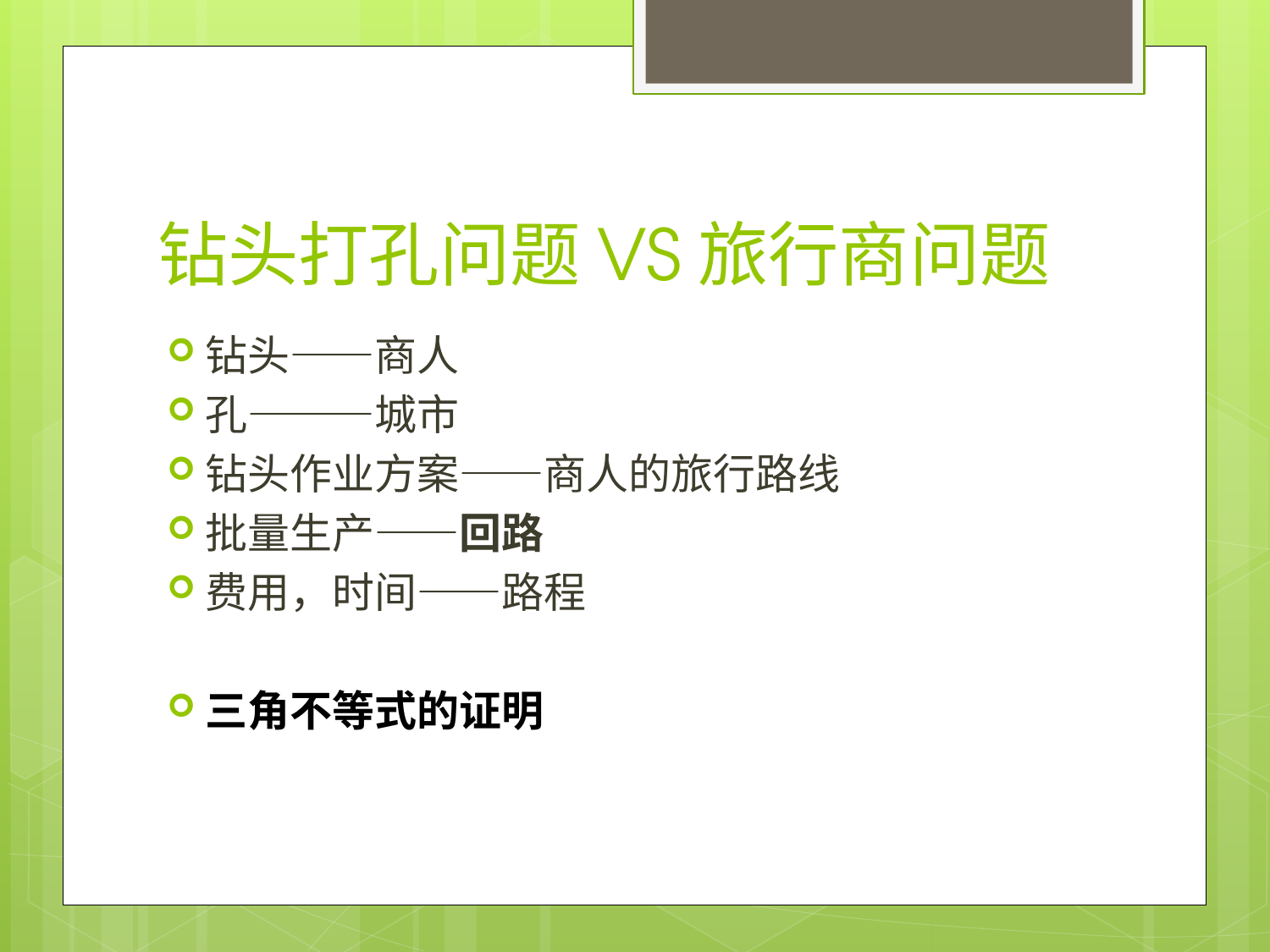

# 钻头打孔问题VS旅行商问题
钻头——商人
孔———城市
钻头作业方案——商人的旅行路线
批量生产——回路
费用，时间——路程

三角不等式的证明